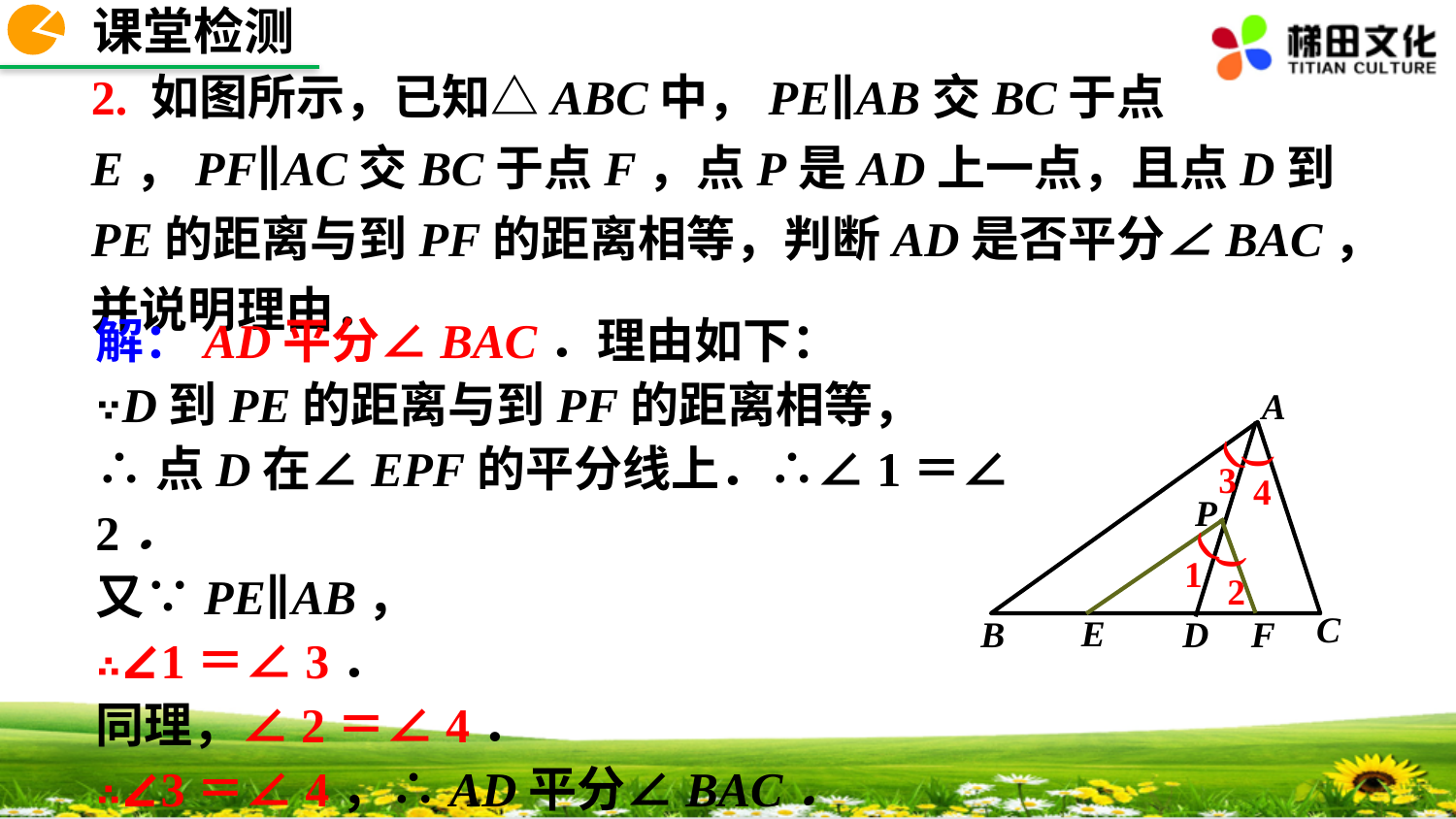

课堂检测

2. 如图所示，已知△ABC中，PE∥AB交BC于点E，PF∥AC交BC于点F，点P是AD上一点，且点D到PE的距离与到PF的距离相等，判断AD是否平分∠BAC，并说明理由．
解：AD平分∠BAC．理由如下：
∵D到PE的距离与到PF的距离相等，
∴点D在∠EPF的平分线上．∴∠1＝∠2．
又∵PE∥AB，
∴∠1＝∠3．
同理，∠2＝∠4．
∴∠3＝∠4，∴AD平分∠BAC．
A
(

(
3
4
(
(
1
2
C
E
B
D
F
P